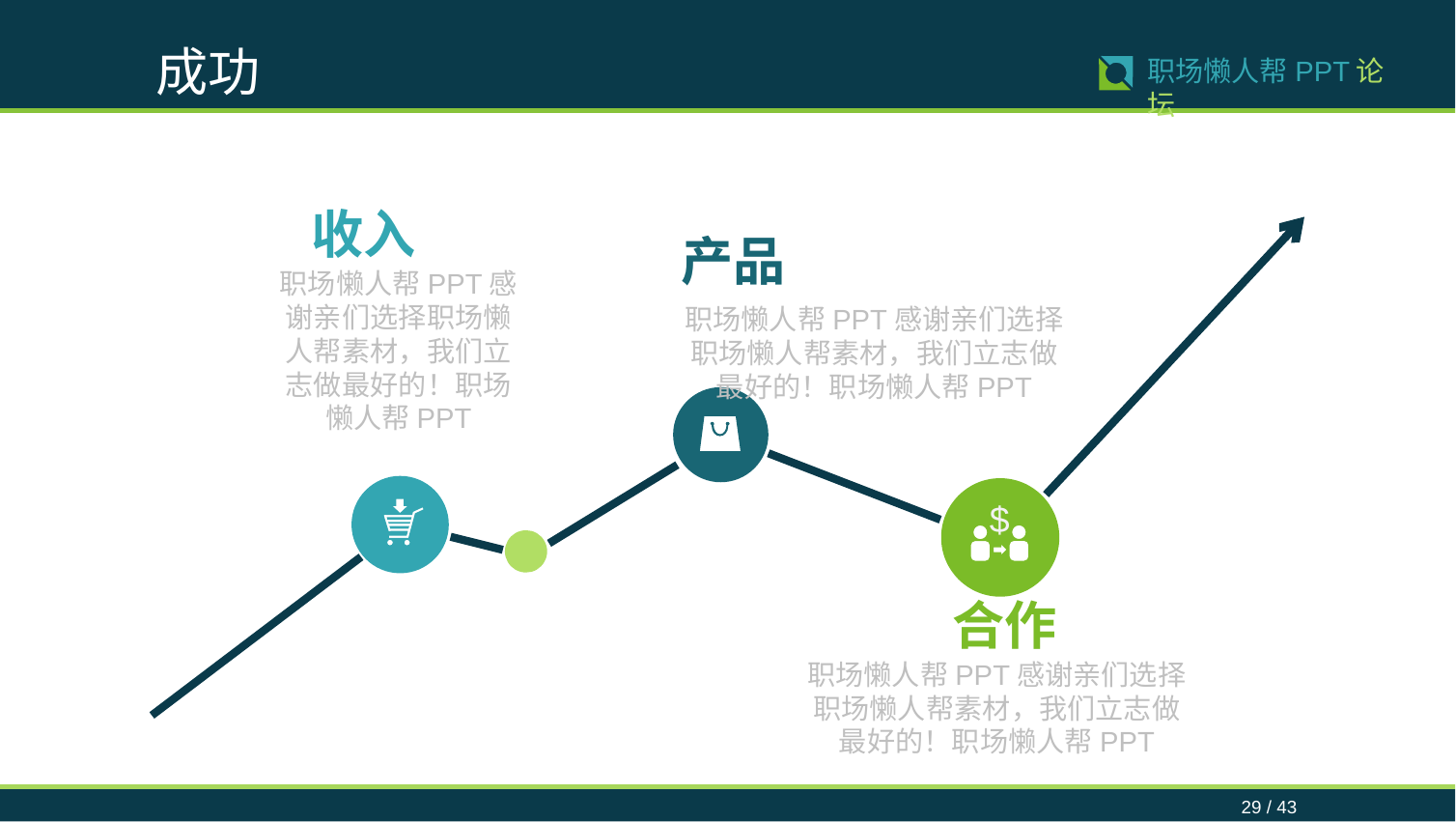

成功

29 / 43

职场懒人帮PPT论坛
收入
产品
职场懒人帮PPT感谢亲们选择职场懒人帮素材，我们立志做最好的！职场懒人帮PPT
职场懒人帮PPT感谢亲们选择职场懒人帮素材，我们立志做最好的！职场懒人帮PPT

$

合作
职场懒人帮PPT感谢亲们选择职场懒人帮素材，我们立志做最好的！职场懒人帮PPT